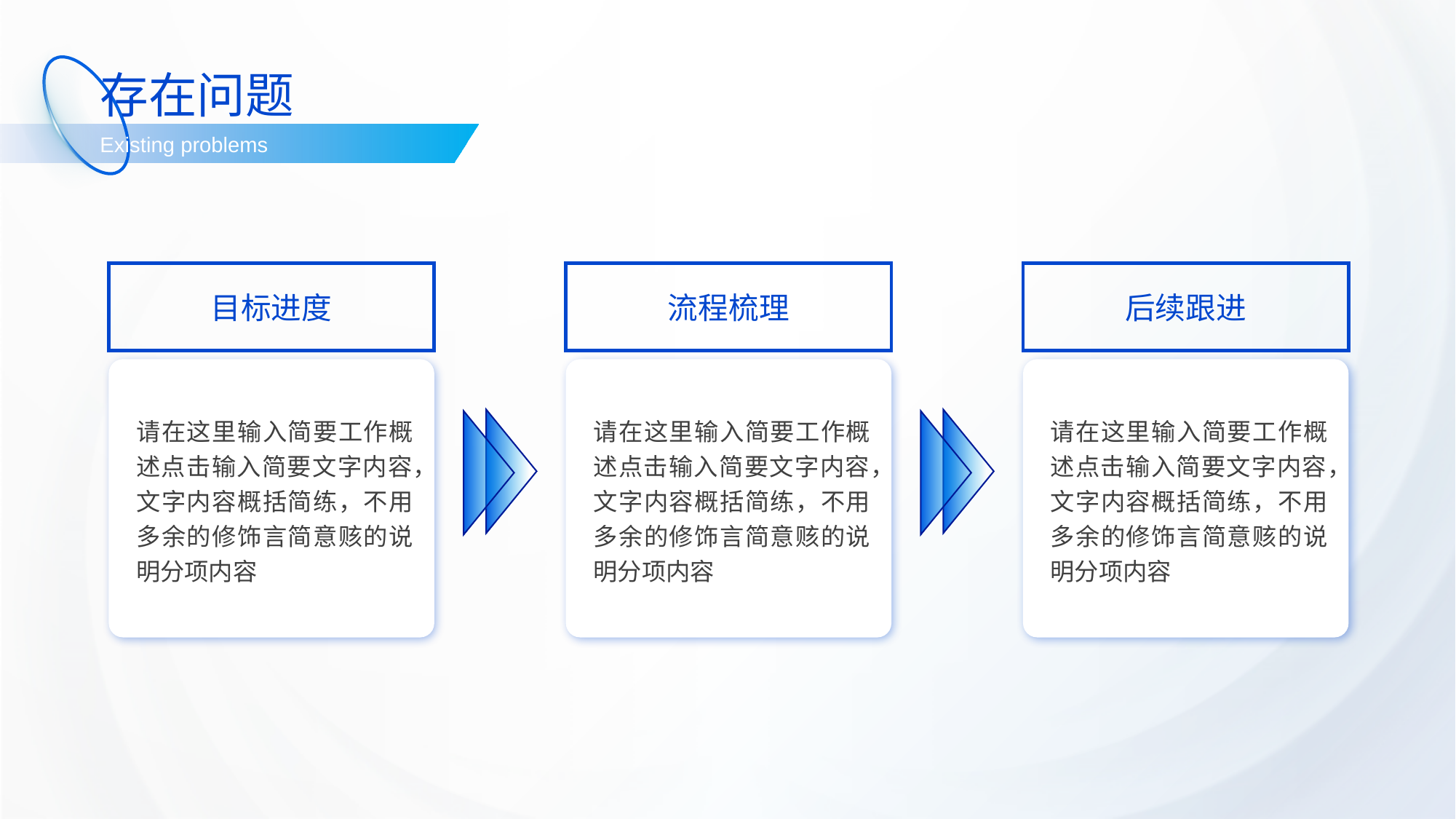

存在问题
Existing problems
目标进度

请在这里输入简要工作概述点击输入简要文字内容，文字内容概括简练，不用多余的修饰言简意赅的说明分项内容
流程梳理

请在这里输入简要工作概述点击输入简要文字内容，文字内容概括简练，不用多余的修饰言简意赅的说明分项内容
后续跟进

请在这里输入简要工作概述点击输入简要文字内容，文字内容概括简练，不用多余的修饰言简意赅的说明分项内容